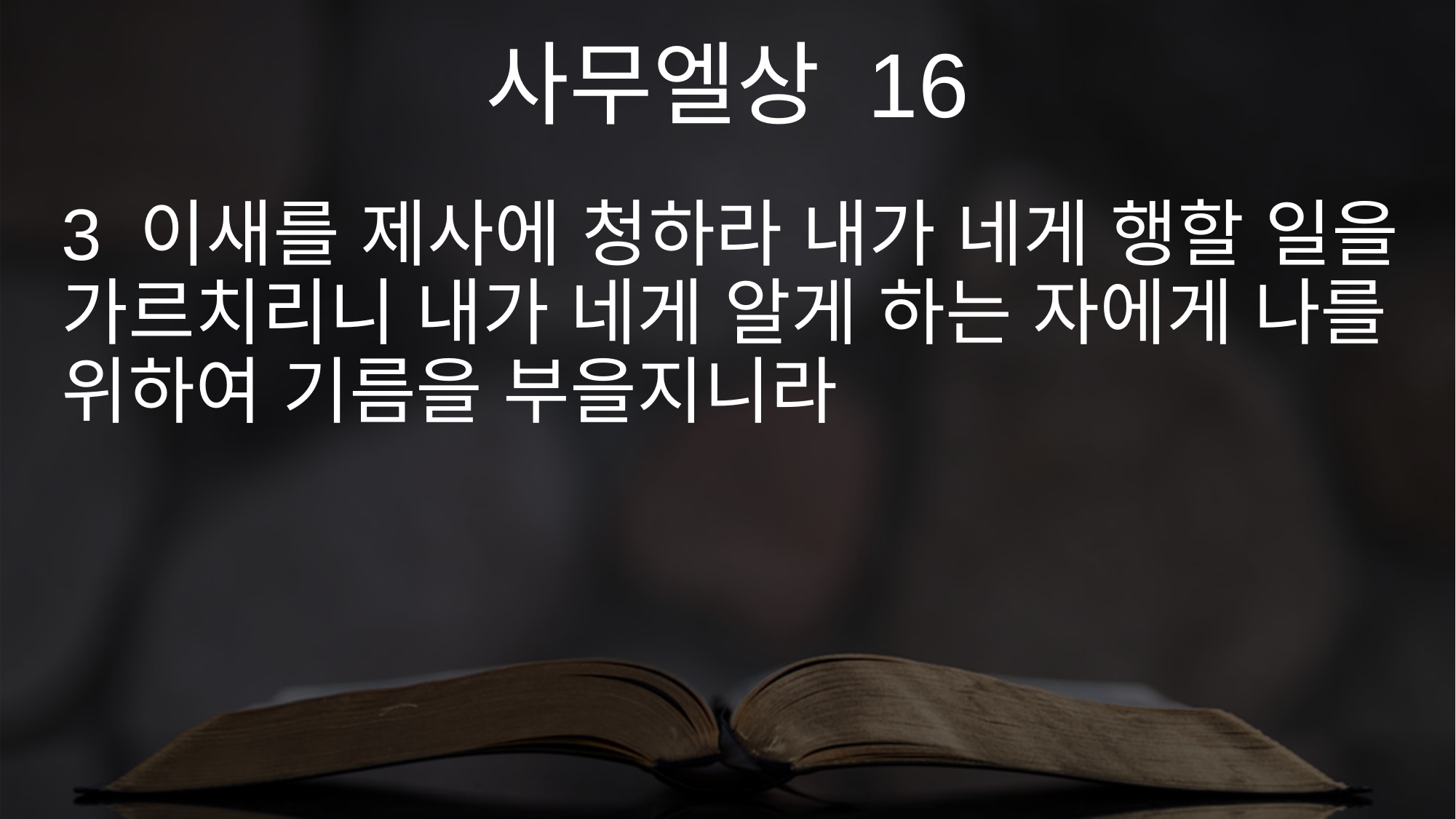

사무엘상 16
3 이새를 제사에 청하라 내가 네게 행할 일을 가르치리니 내가 네게 알게 하는 자에게 나를 위하여 기름을 부을지니라